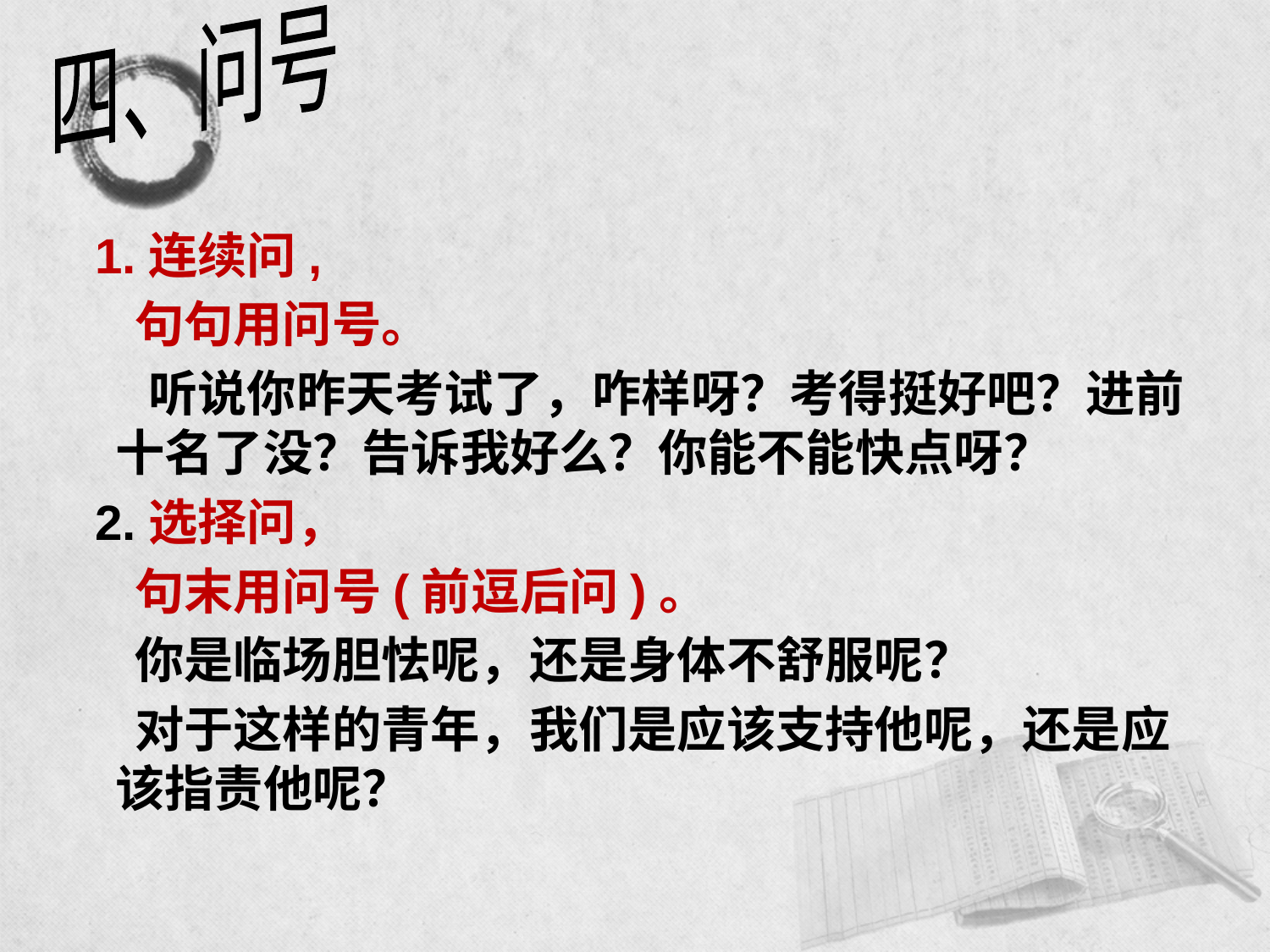

四、问号

  1.连续问,
    句句用问号。
     听说你昨天考试了，咋样呀？考得挺好吧？进前十名了没？告诉我好么？你能不能快点呀？
  2.选择问，
    句末用问号(前逗后问)。
    你是临场胆怯呢，还是身体不舒服呢？
    对于这样的青年，我们是应该支持他呢，还是应该指责他呢？